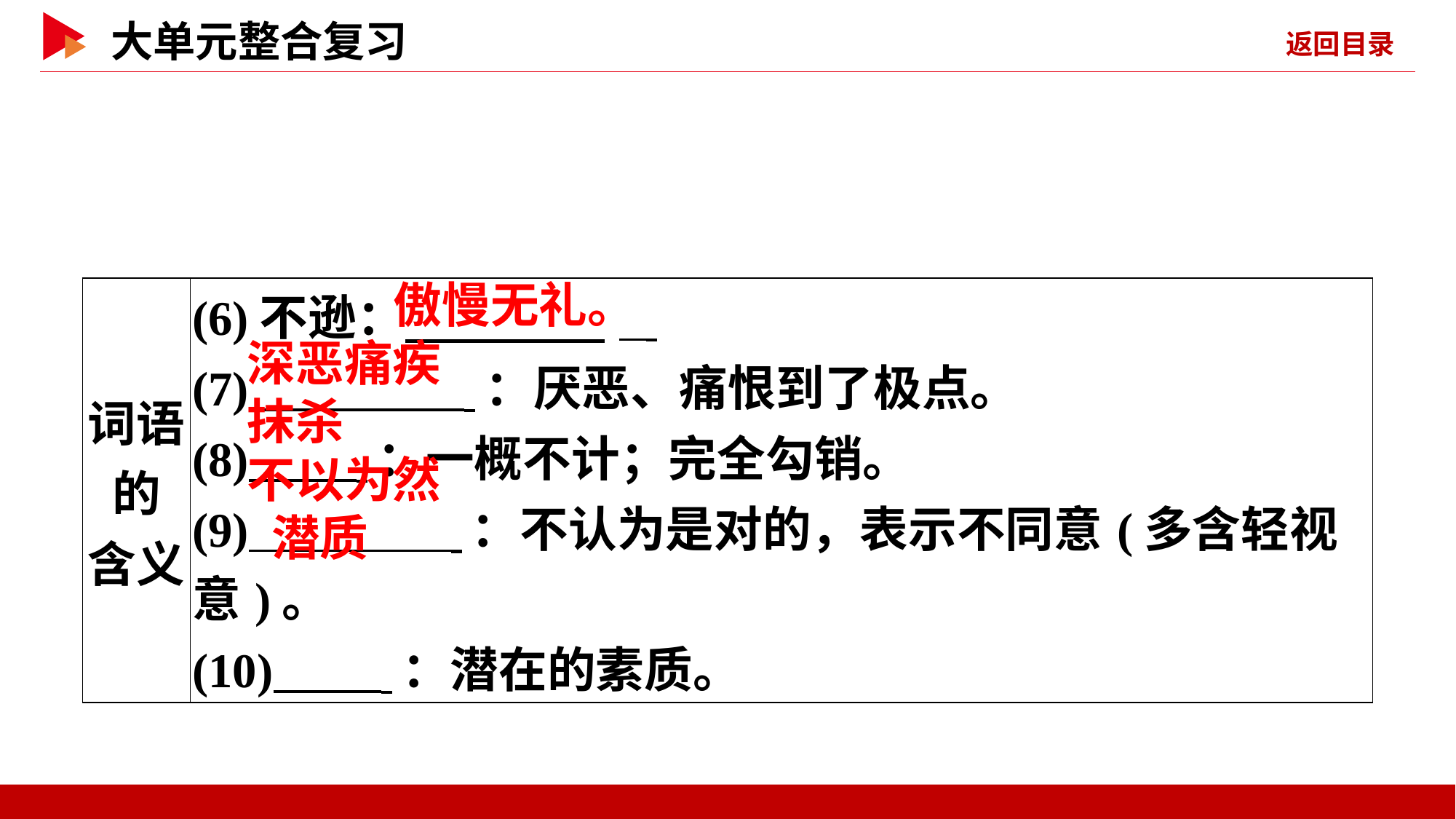

| 词语的 含义 | (6)不逊： \_ (7) ：厌恶、痛恨到了极点。 (8) ：一概不计；完全勾销。 (9) ：不认为是对的，表示不同意(多含轻视意)。 (10) ：潜在的素质。 |
| --- | --- |
傲慢无礼。
深恶痛疾
抹杀
不以为然
潜质